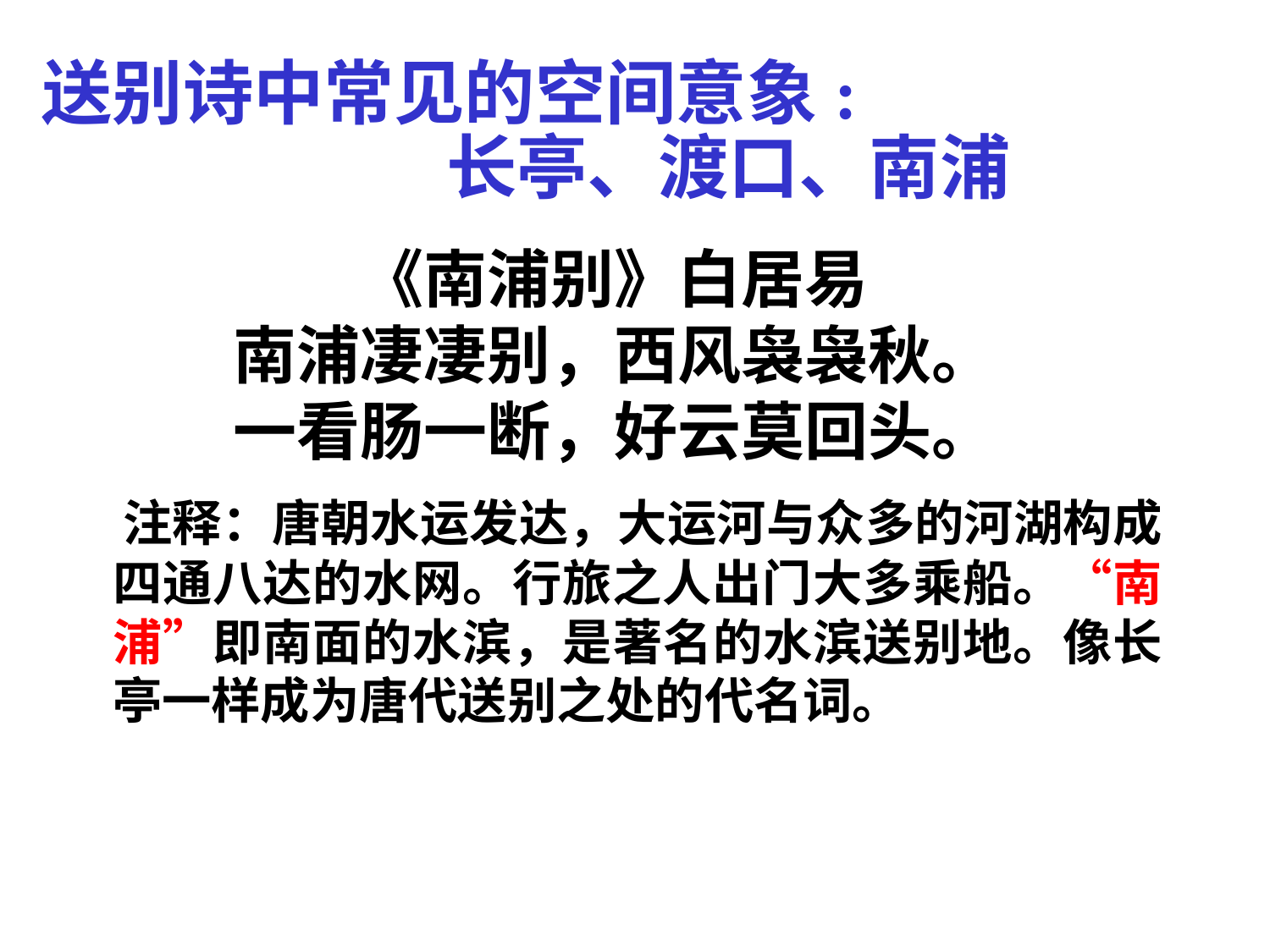

送别诗中常见的空间意象:
长亭、渡口、南浦
《南浦别》白居易
南浦凄凄别，西风袅袅秋。
一看肠一断，好云莫回头。
    注释：唐朝水运发达，大运河与众多的河湖构成四通八达的水网。行旅之人出门大多乘船。“南浦”即南面的水滨，是著名的水滨送别地。像长亭一样成为唐代送别之处的代名词。